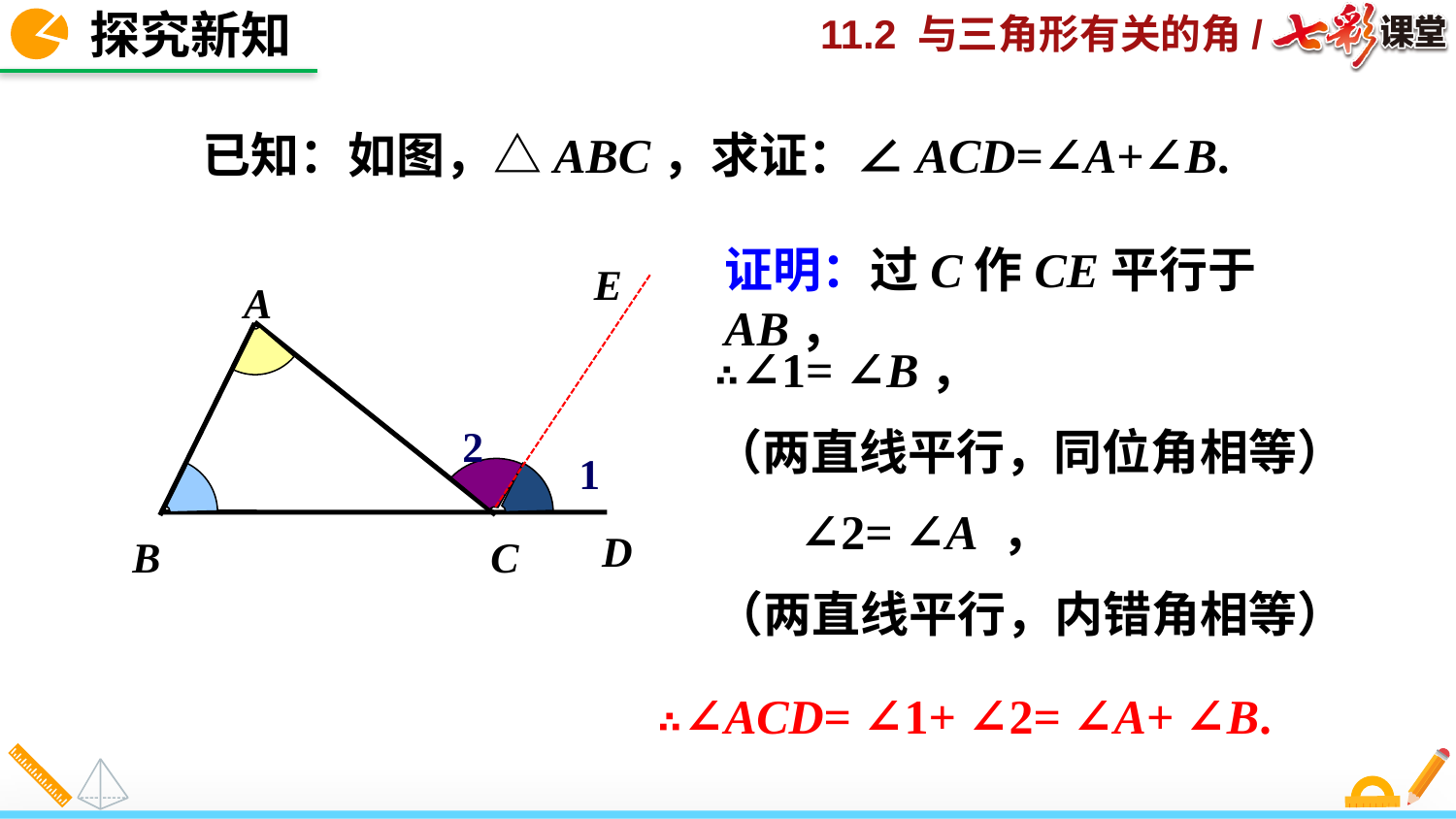

探究新知

已知：如图，△ABC，求证：∠ACD=∠A+∠B.
证明：过C作CE平行于AB，
E

A

∴∠1= ∠B，
（两直线平行，同位角相等）
2

1

                 ∠2= ∠A ，
          （两直线平行，内错角相等）

D
B
C
∴∠ACD= ∠1+ ∠2= ∠A+ ∠B.